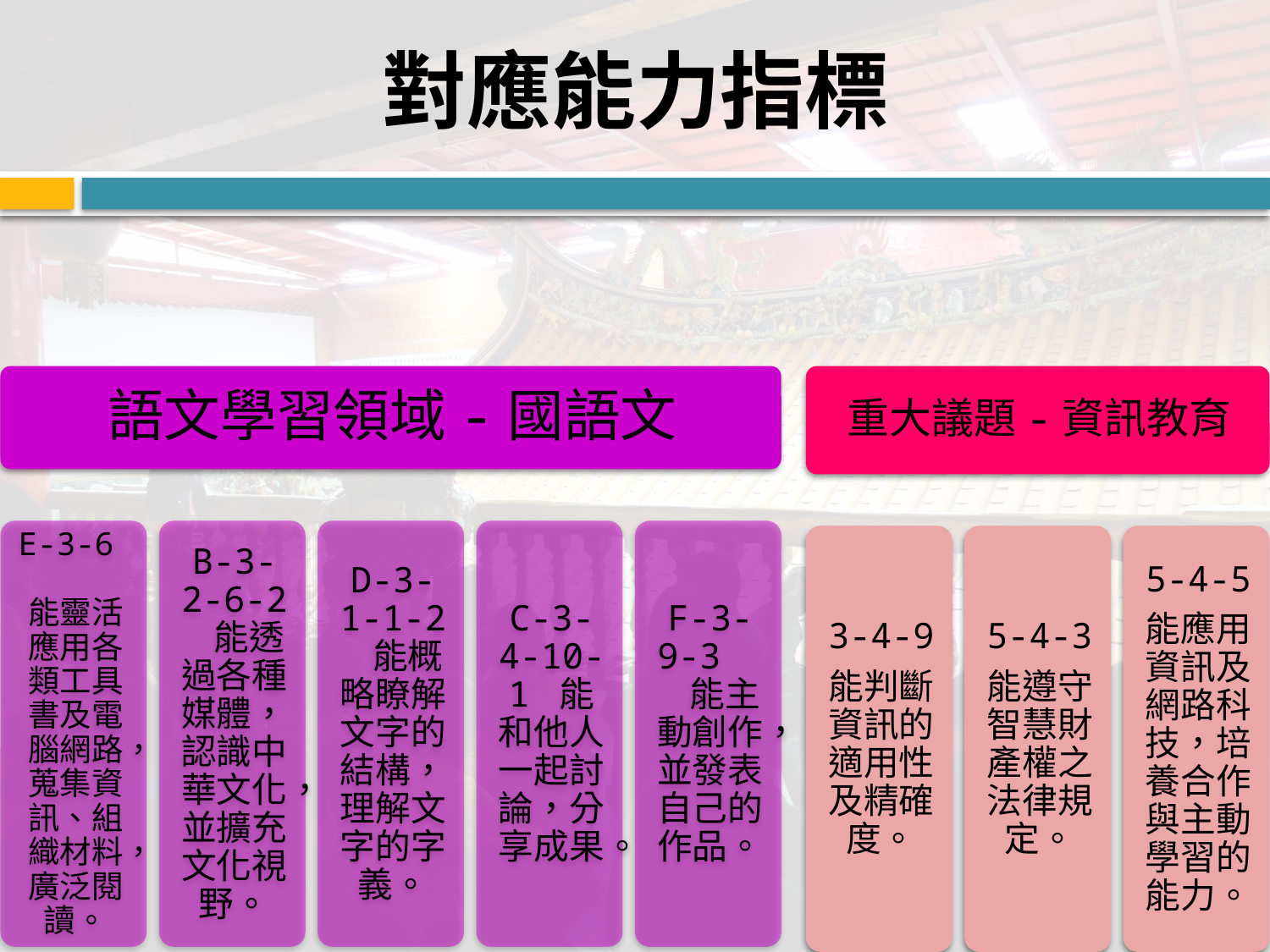

# 對應能力指標
語文學習領域-國語文
E-3-6      能靈活應用各類工具書及電腦網路，蒐集資訊、組織材料，廣泛閱讀。
B-3-2-6-2  能透過各種媒體，認識中華文化，並擴充文化視野。
D-3-1-1-2  能概略瞭解文字的結構，理解文字的字義。
C-3-4-10-1 能和他人一起討論，分享成果。
F-3-9-3    能主動創作，並發表自己的作品。
重大議題-資訊教育
3-4-9
能判斷資訊的適用性及精確度。
5-4-3
能遵守智慧財產權之法律規定。
5-4-5
能應用資訊及網路科技，培養合作與主動學習的能力。